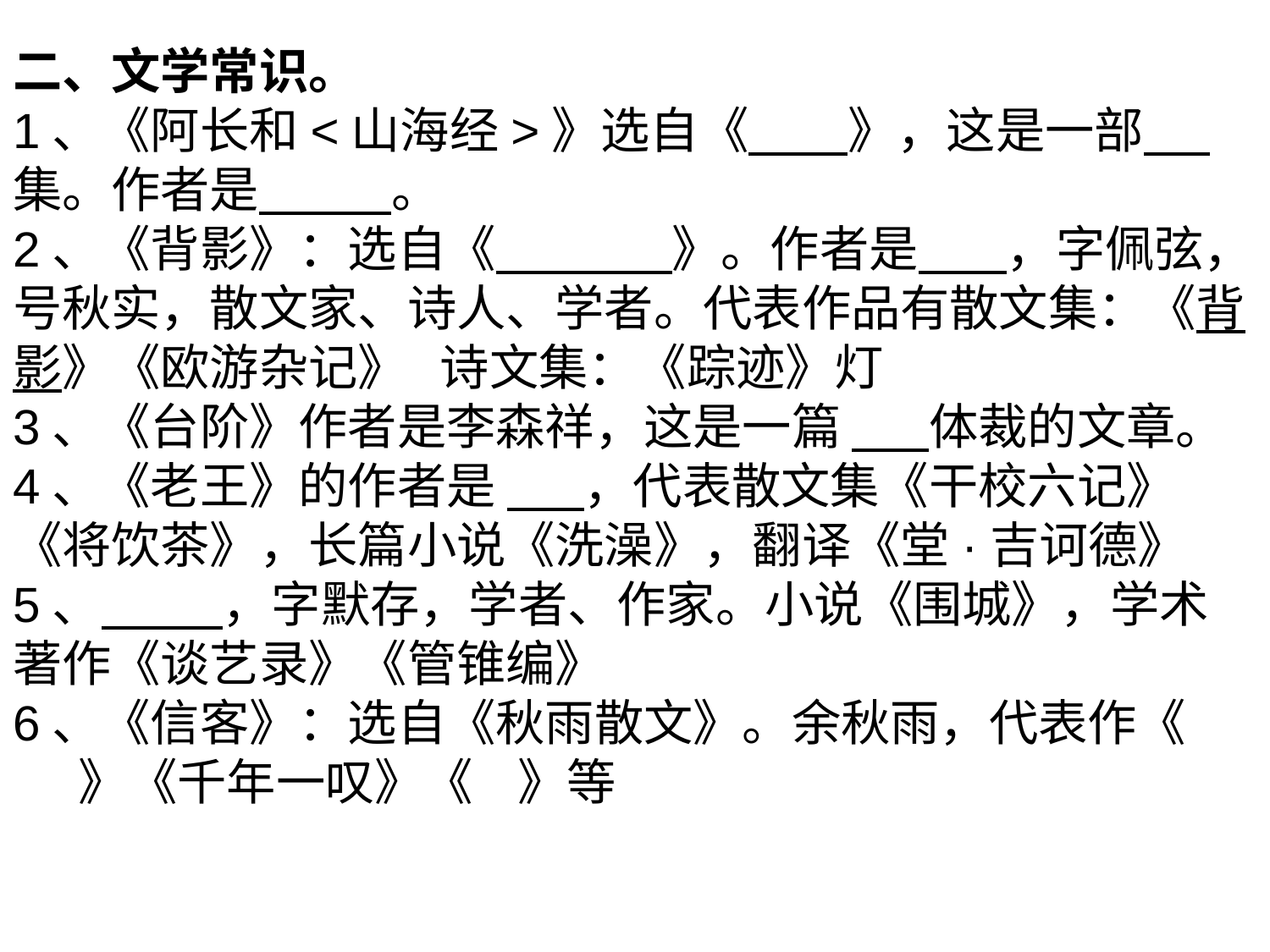

二、文学常识。
1、《阿长和<山海经>》选自《         》，这是一部       集。作者是            。
2、《背影》：选自《                》。作者是        ，字佩弦，号秋实，散文家、诗人、学者。代表作品有散文集：《背影》《欧游杂记》   诗文集：《踪迹》灯
3、《台阶》作者是李森祥，这是一篇        体裁的文章。
4、《老王》的作者是        ，代表散文集《干校六记》《将饮茶》，长篇小说《洗澡》，翻译《堂·吉诃德》
5、           ，字默存，学者、作家。小说《围城》，学术著作《谈艺录》《管锥编》
6、《信客》：选自《秋雨散文》。余秋雨，代表作《             》《千年一叹》《    》等